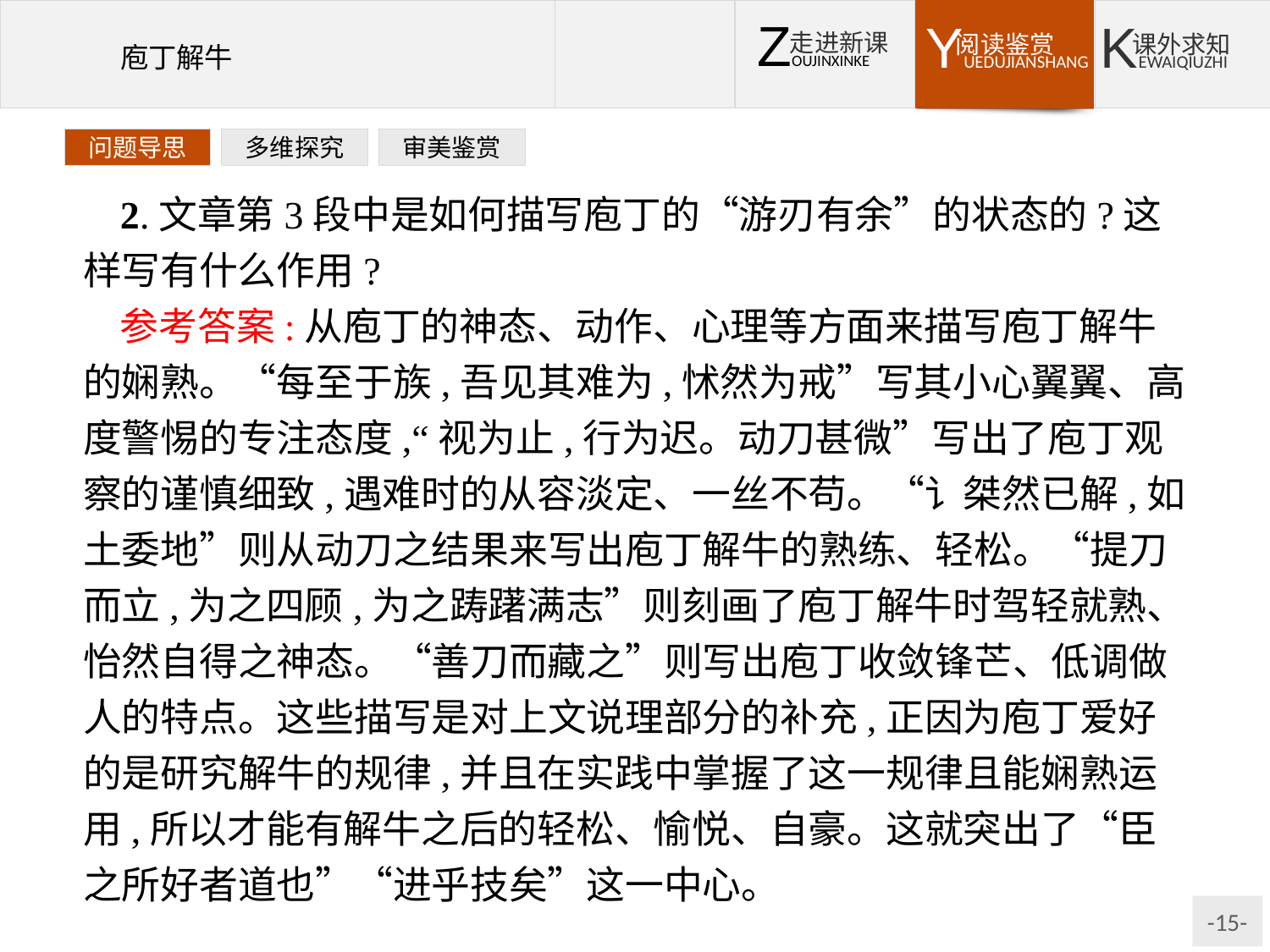

问题导思
多维探究
审美鉴赏
2.文章第3段中是如何描写庖丁的“游刃有余”的状态的?这样写有什么作用?
参考答案:从庖丁的神态、动作、心理等方面来描写庖丁解牛的娴熟。“每至于族,吾见其难为,怵然为戒”写其小心翼翼、高度警惕的专注态度,“视为止,行为迟。动刀甚微”写出了庖丁观察的谨慎细致,遇难时的从容淡定、一丝不苟。“讠桀然已解,如土委地”则从动刀之结果来写出庖丁解牛的熟练、轻松。“提刀而立,为之四顾,为之踌躇满志”则刻画了庖丁解牛时驾轻就熟、怡然自得之神态。“善刀而藏之”则写出庖丁收敛锋芒、低调做人的特点。这些描写是对上文说理部分的补充,正因为庖丁爱好的是研究解牛的规律,并且在实践中掌握了这一规律且能娴熟运用,所以才能有解牛之后的轻松、愉悦、自豪。这就突出了“臣之所好者道也”“进乎技矣”这一中心。